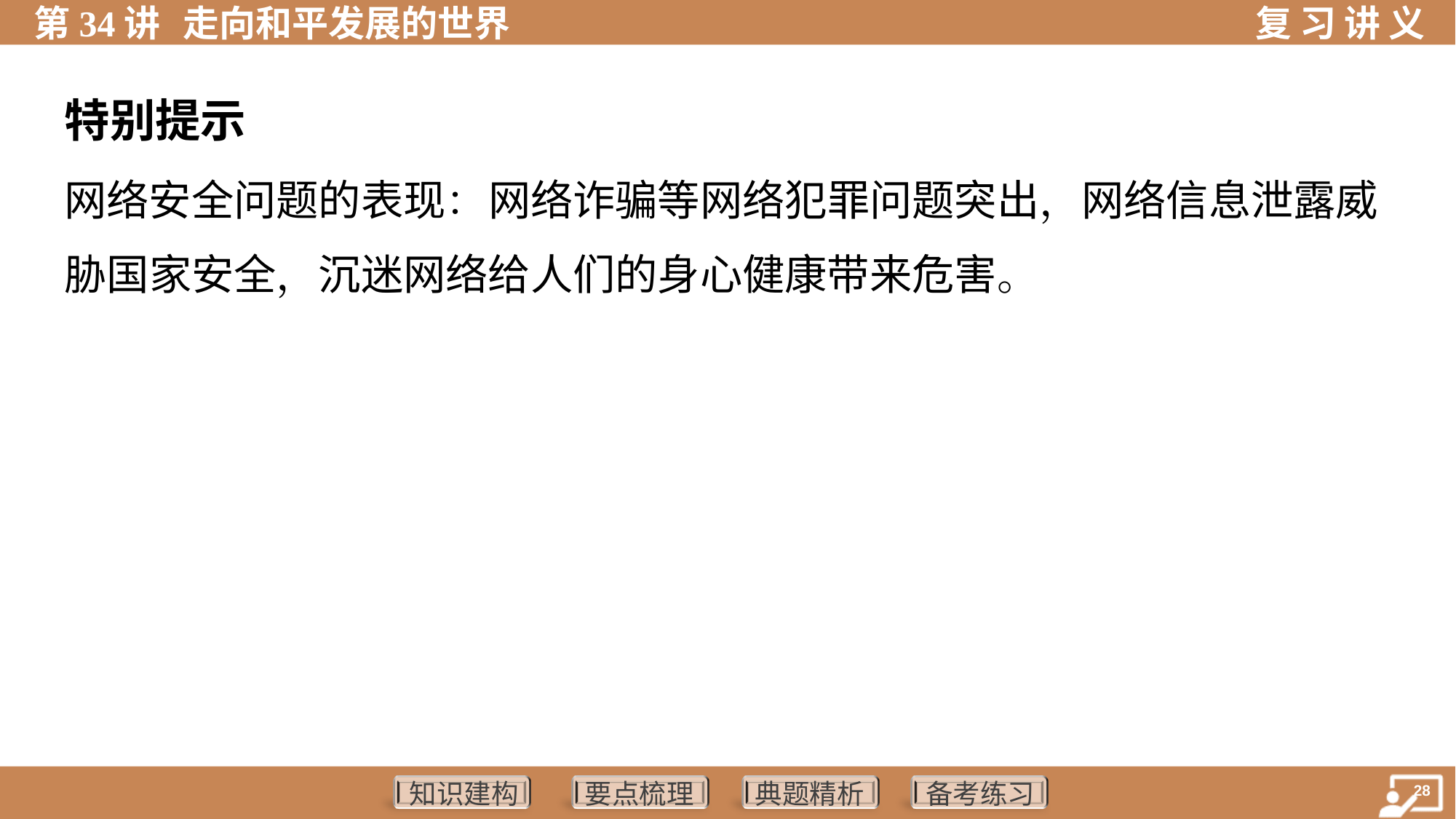

特别提示
网络安全问题的表现：网络诈骗等网络犯罪问题突出，网络信息泄露威
胁国家安全，沉迷网络给人们的身心健康带来危害。